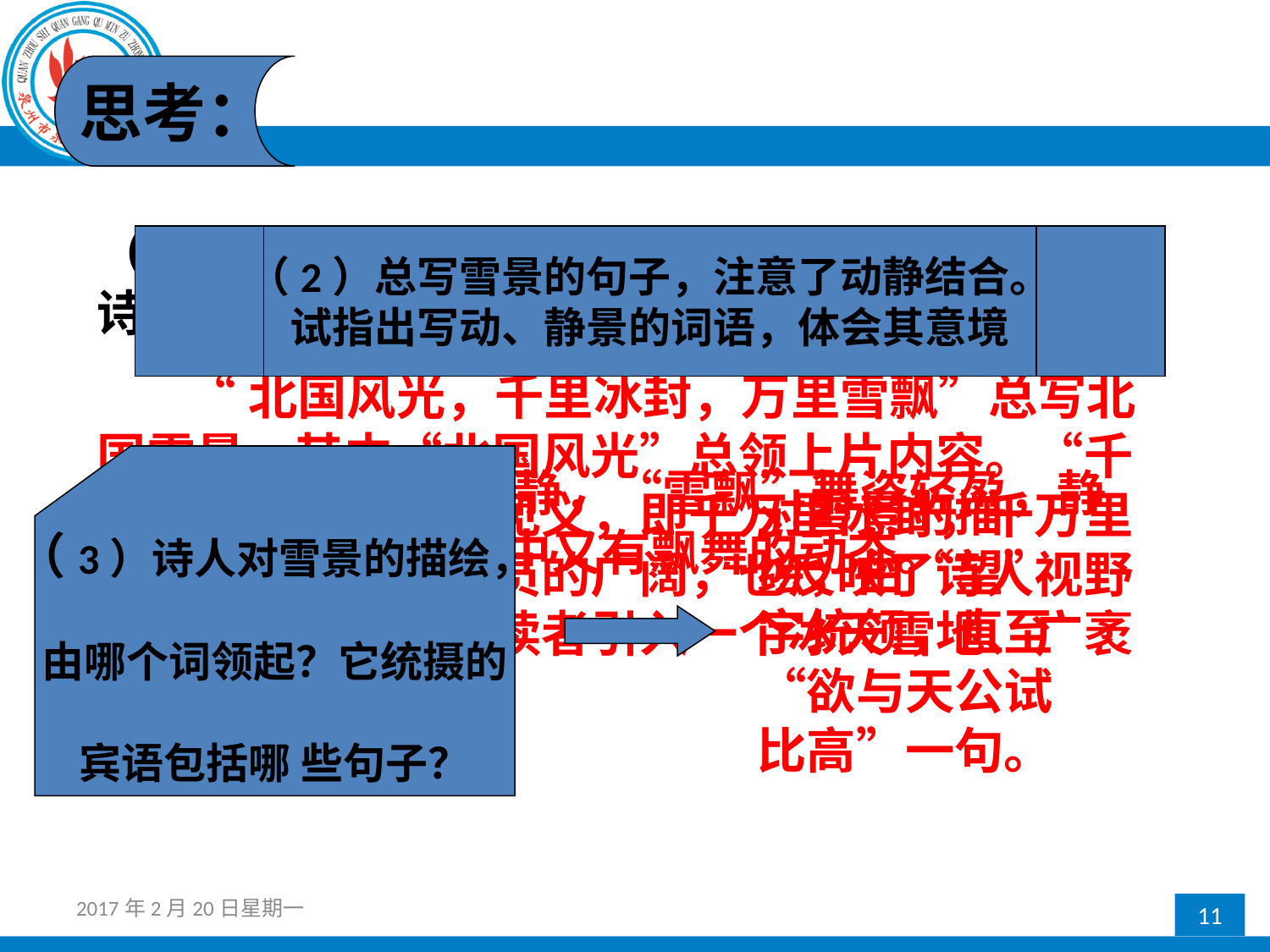

思考：

（1）词的上片中哪些句子总写北国雪景？这些诗句创造了一个怎样的意境？
        “北国风光，千里冰封，万里雪飘”总写北国雪景，其中“北国风光”总领上片内容。“千里”“万里”互文见义，即千万里冰封，千万里雪飘，表现祖国幅员的广阔，也反映了诗人视野的辽阔。总写句把读者引入一个冰天雪地、广袤无垠的银色世界。
（2）总写雪景的句子，注意了动静结合。
试指出写动、静景的词语，体会其意境
（3）诗人对雪景的描绘，

由哪个词领起？它统摄的

宾语包括哪 些句子？
“冰封”凝然安静，“雪飘”舞姿轻盈，静动相衬，静穆之中又有飘舞的动态。
对雪景的描绘，由“望”字统领，直至“欲与天公试比高”一句。

2017年2月20日星期一